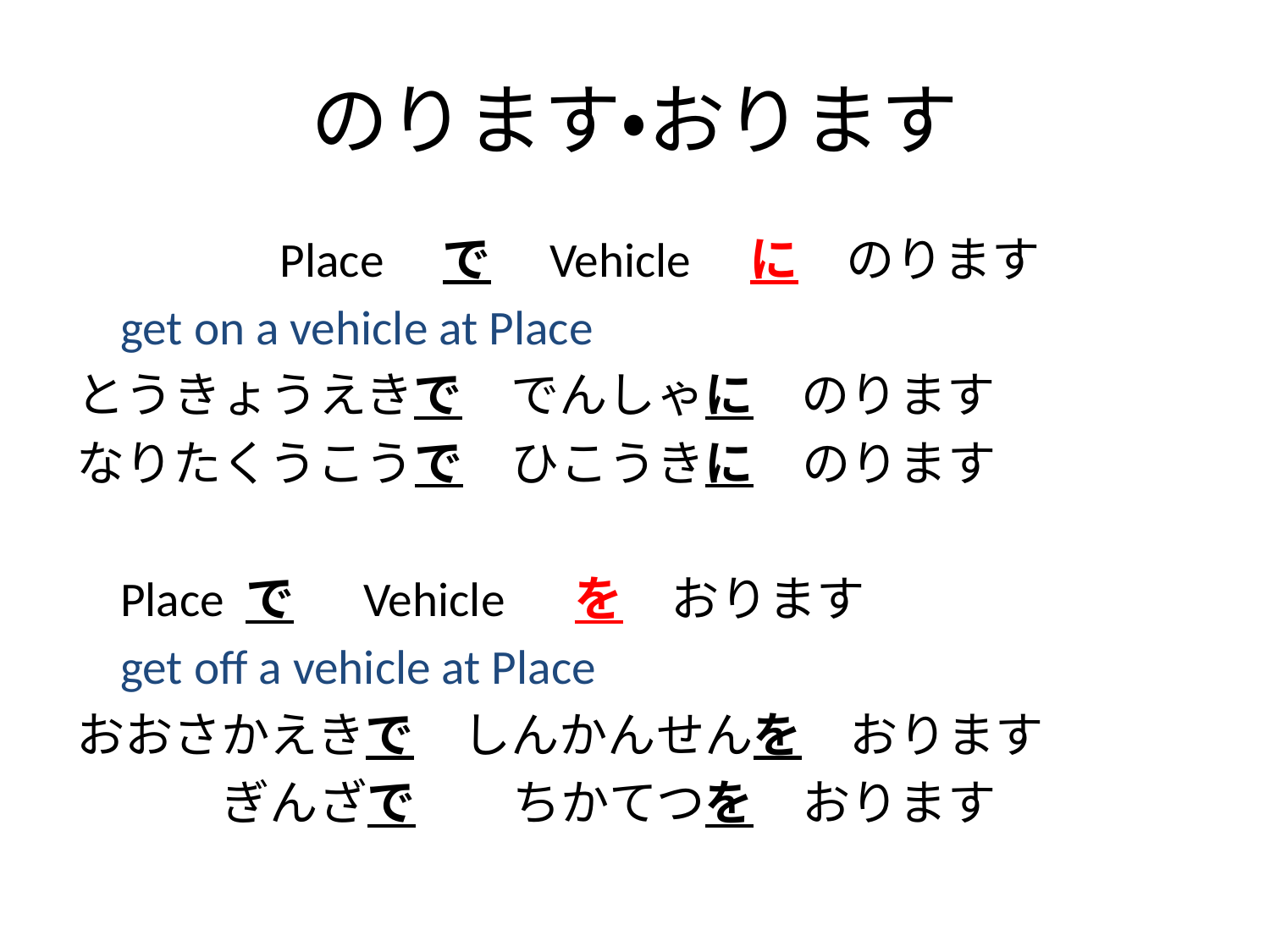

# のります・おります
　　　　Place　で　Vehicle　に　のります
			get on a vehicle at Place
とうきょうえきで　でんしゃに　のります
なりたくうこうで　ひこうきに　のります

		Place で　 Vehicle 　を　おります
			get off a vehicle at Place
おおさかえきで　しんかんせんを　おります
　　　ぎんざで　　ちかてつを　おります